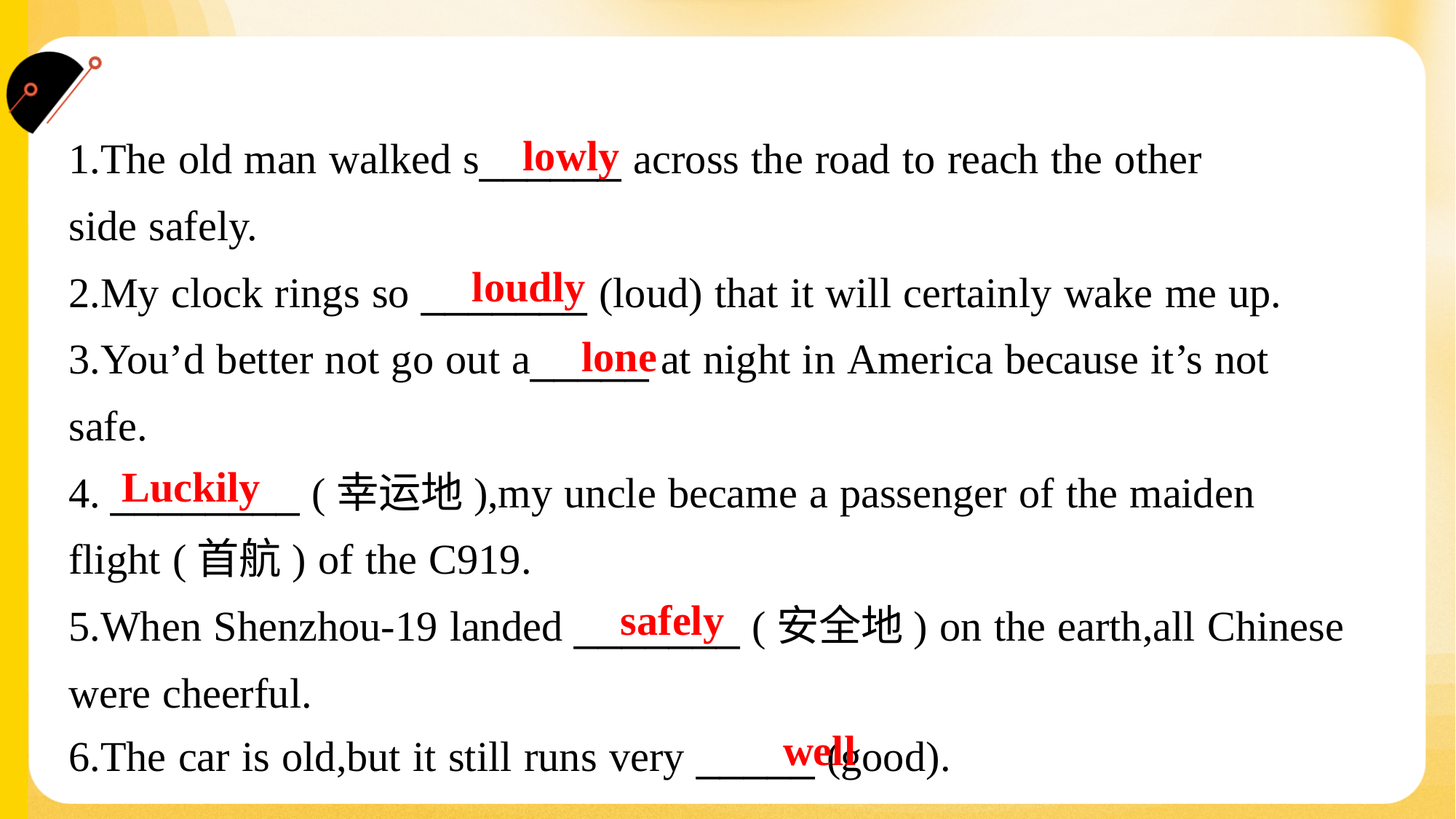

lowly
1.The old man walked s______ across the road to reach the other
side safely.
2.My clock rings so _______ (loud) that it will certainly wake me up.
3.You’d better not go out a_____ at night in America because it’s not
safe.
4. ________ (幸运地),my uncle became a passenger of the maiden
flight (首航) of the C919.
5.When Shenzhou-19 landed _______ (安全地) on the earth,all Chinese
were cheerful.
6.The car is old,but it still runs very _____ (good).
loudly
lone
Luckily
safely
well